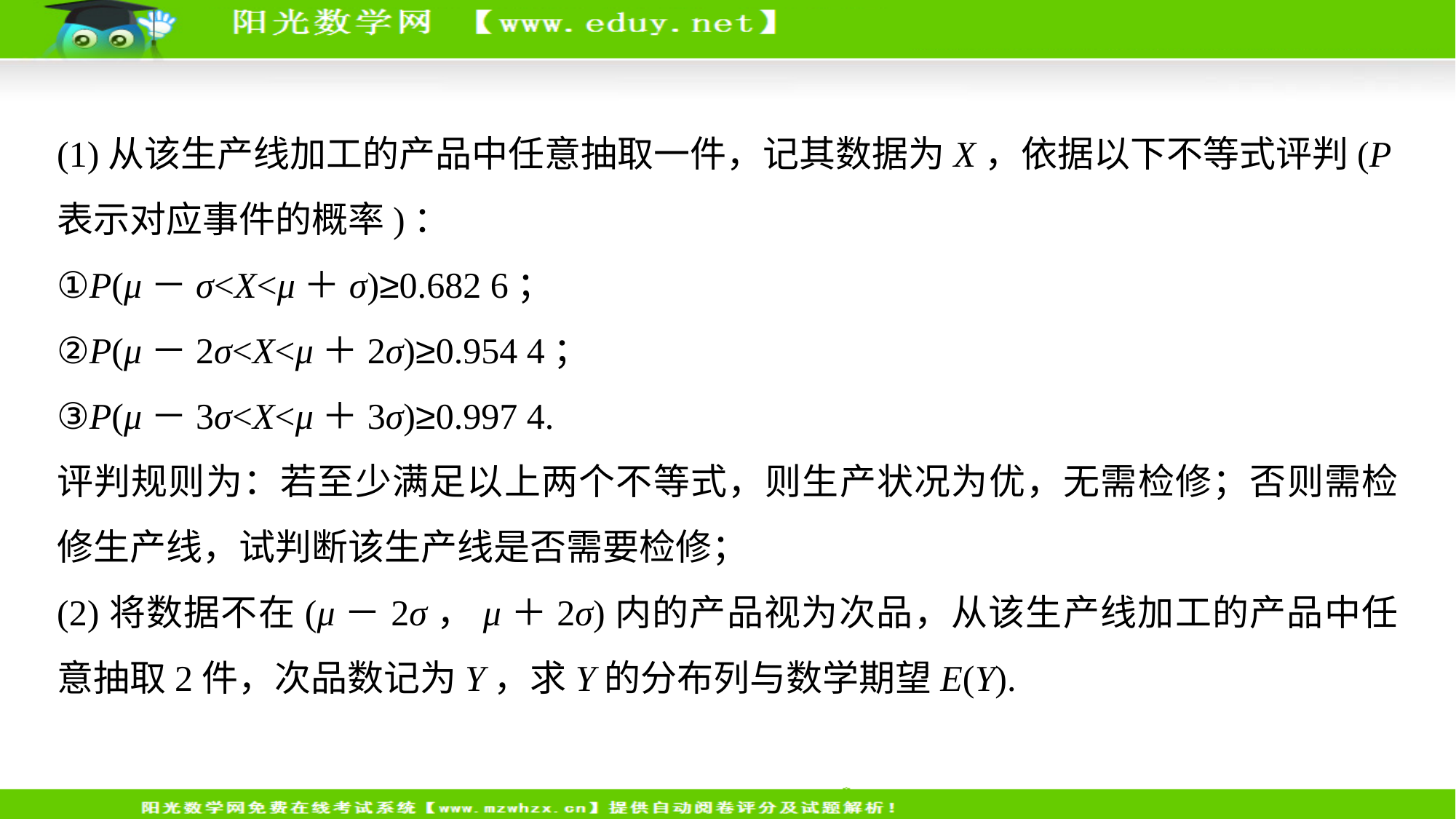

(1)从该生产线加工的产品中任意抽取一件，记其数据为X，依据以下不等式评判(P表示对应事件的概率)：
①P(μ－σ<X<μ＋σ)≥0.682 6；
②P(μ－2σ<X<μ＋2σ)≥0.954 4；
③P(μ－3σ<X<μ＋3σ)≥0.997 4.
评判规则为：若至少满足以上两个不等式，则生产状况为优，无需检修；否则需检修生产线，试判断该生产线是否需要检修；
(2)将数据不在(μ－2σ，μ＋2σ)内的产品视为次品，从该生产线加工的产品中任意抽取2件，次品数记为Y，求Y的分布列与数学期望E(Y).